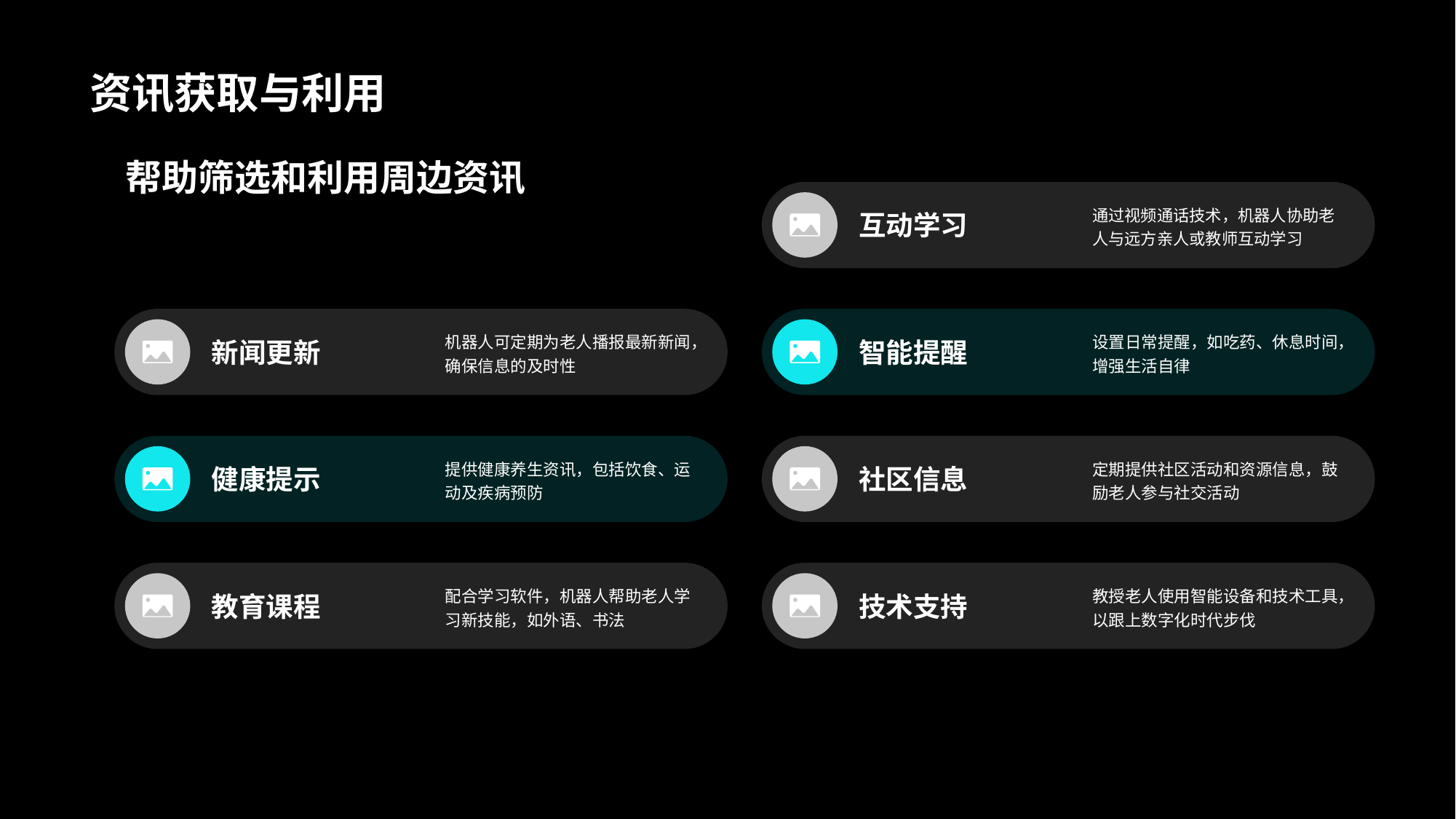

# 资讯获取与利用
帮助筛选和利用周边资讯

互动学习
通过视频通话技术，机器人协助老人与远方亲人或教师互动学习

新闻更新
机器人可定期为老人播报最新新闻，确保信息的及时性

智能提醒
设置日常提醒，如吃药、休息时间，增强生活自律

健康提示
提供健康养生资讯，包括饮食、运动及疾病预防

社区信息
定期提供社区活动和资源信息，鼓励老人参与社交活动

教育课程
配合学习软件，机器人帮助老人学习新技能，如外语、书法

技术支持
教授老人使用智能设备和技术工具，以跟上数字化时代步伐